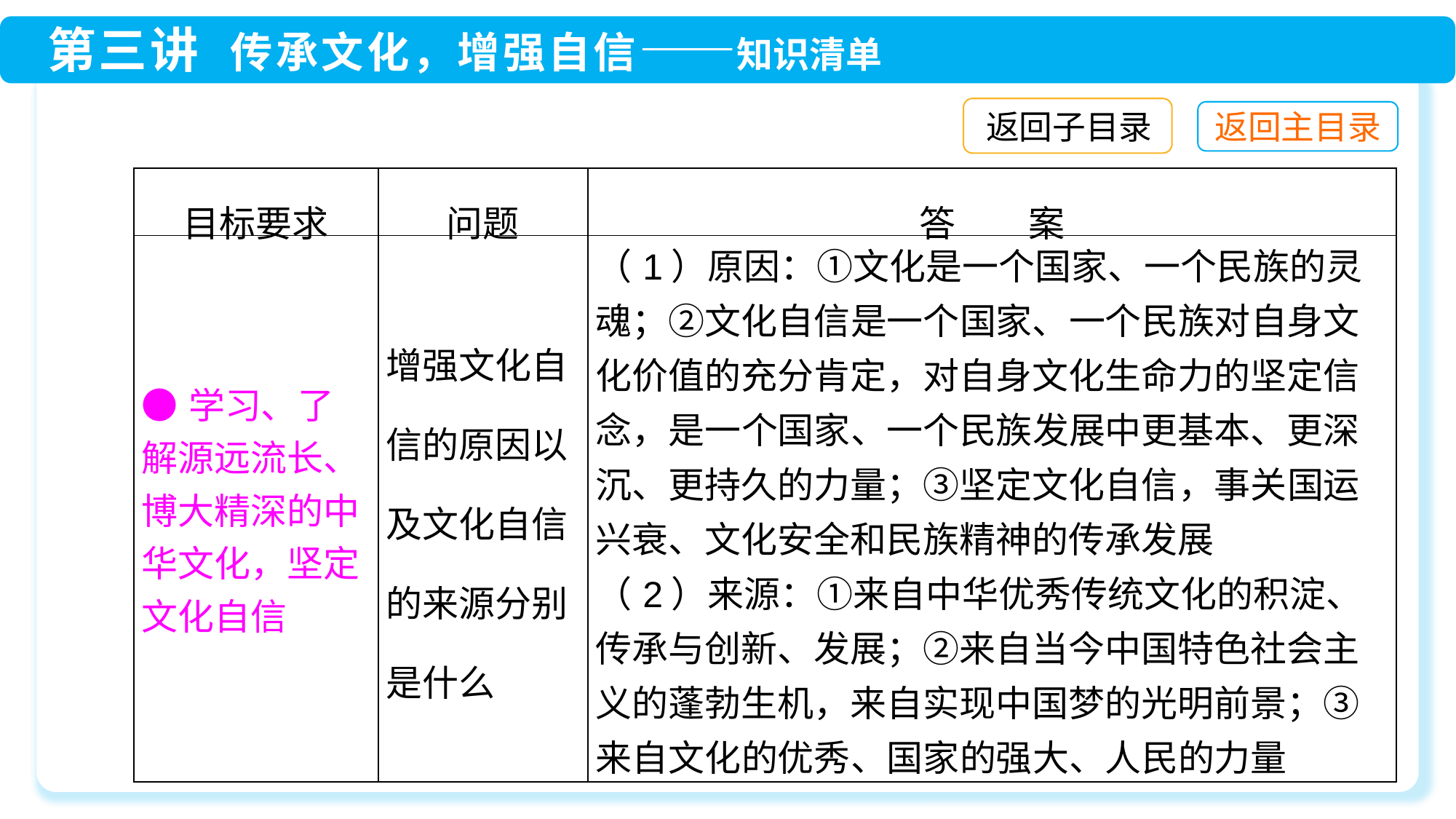

返回子目录
| 目标要求 | 问题 | 答　　案 |
| --- | --- | --- |
| ●学习、了解源远流长、博大精深的中华文化，坚定文化自信 | 增强文化自信的原因以及文化自信的来源分别是什么 | （1）原因：①文化是一个国家、一个民族的灵魂；②文化自信是一个国家、一个民族对自身文化价值的充分肯定，对自身文化生命力的坚定信念，是一个国家、一个民族发展中更基本、更深沉、更持久的力量；③坚定文化自信，事关国运兴衰、文化安全和民族精神的传承发展 （2）来源：①来自中华优秀传统文化的积淀、传承与创新、发展；②来自当今中国特色社会主义的蓬勃生机，来自实现中国梦的光明前景；③来自文化的优秀、国家的强大、人民的力量 |